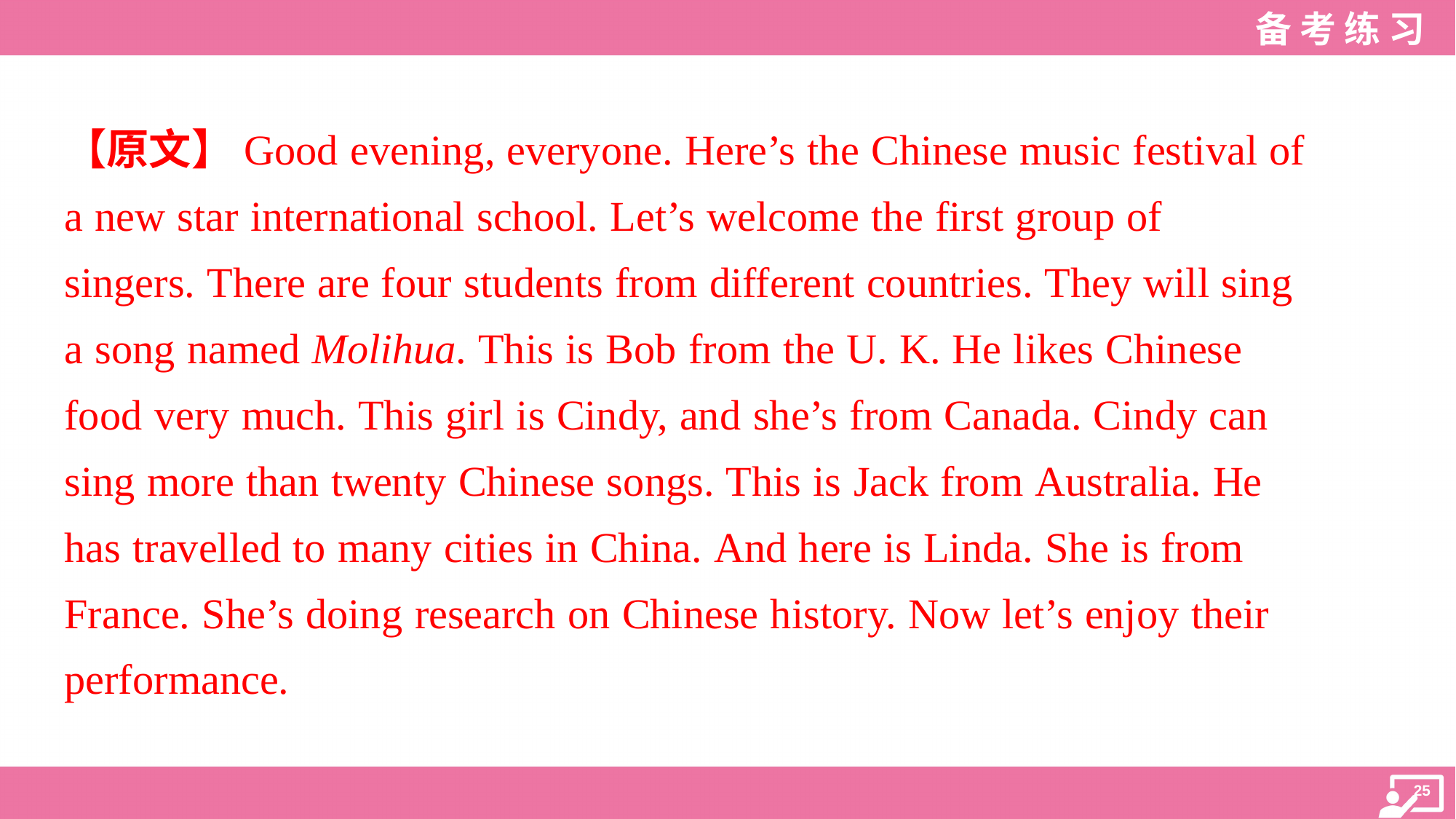

【原文】Good evening, everyone. Here’s the Chinese music festival of
a new star international school. Let’s welcome the first group of
singers. There are four students from different countries. They will sing
a song named Molihua. This is Bob from the U. K. He likes Chinese
food very much. This girl is Cindy, and she’s from Canada. Cindy can
sing more than twenty Chinese songs. This is Jack from Australia. He
has travelled to many cities in China. And here is Linda. She is from
France. She’s doing research on Chinese history. Now let’s enjoy their
performance.